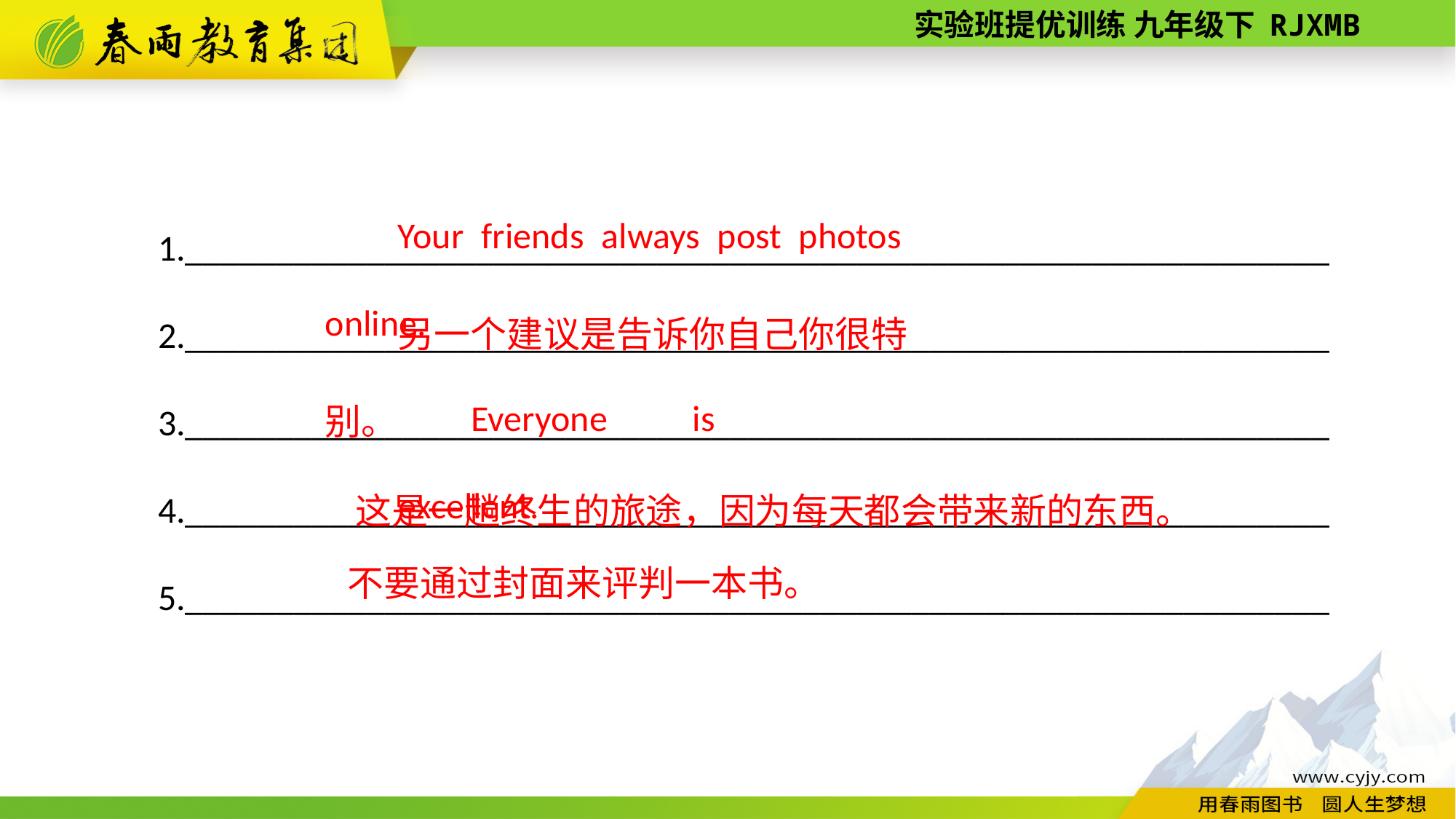

Your friends always post photos online.
1._______________________________________________________________
2._______________________________________________________________
3._______________________________________________________________
4._______________________________________________________________
5._______________________________________________________________
另一个建议是告诉你自己你很特别。
Everyone is excellent.
这是一趟终生的旅途，因为每天都会带来新的东西。
不要通过封面来评判一本书。